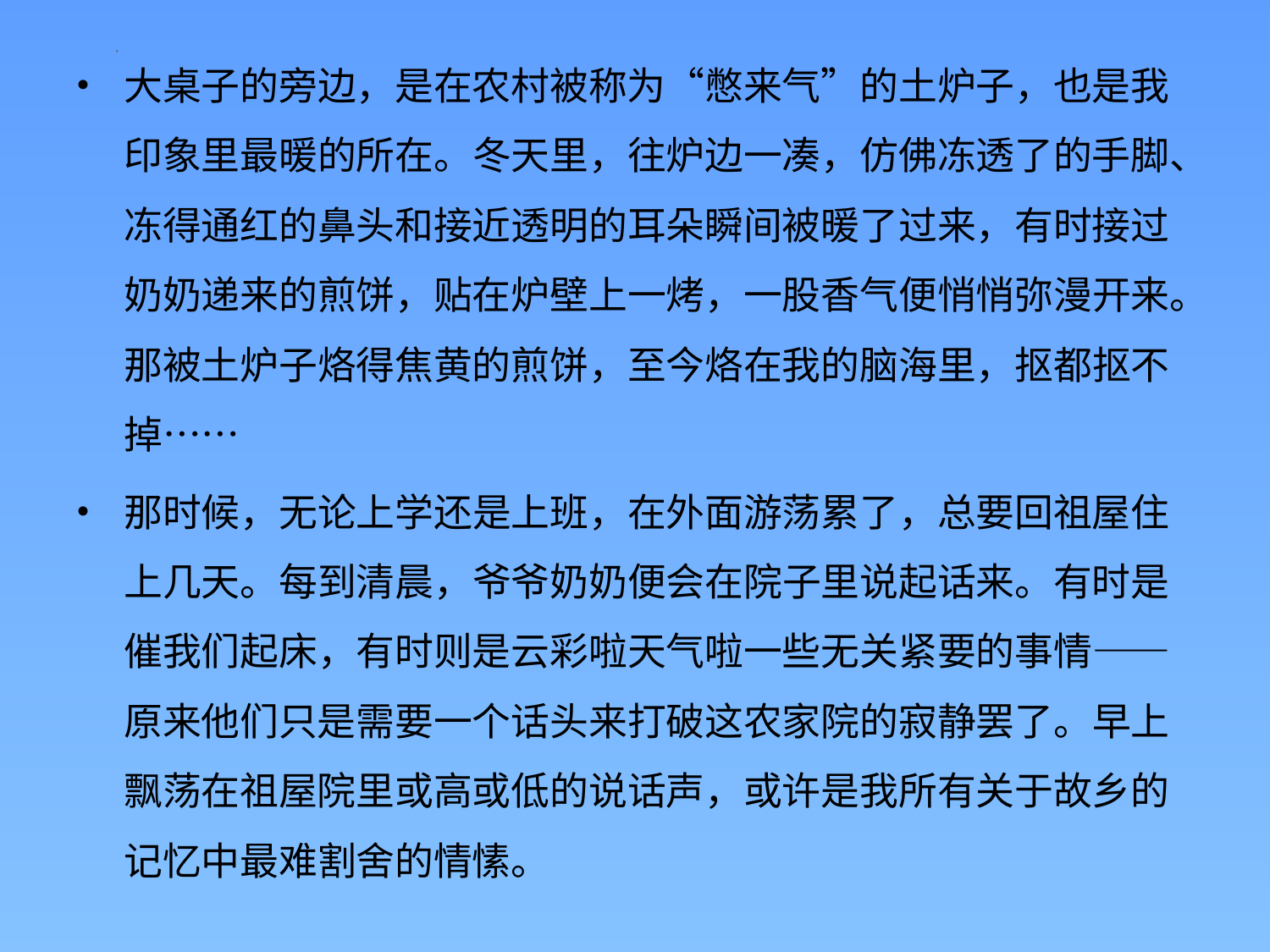

大桌子的旁边，是在农村被称为“憋来气”的土炉子，也是我印象里最暖的所在。冬天里，往炉边一凑，仿佛冻透了的手脚、冻得通红的鼻头和接近透明的耳朵瞬间被暖了过来，有时接过奶奶递来的煎饼，贴在炉壁上一烤，一股香气便悄悄弥漫开来。那被土炉子烙得焦黄的煎饼，至今烙在我的脑海里，抠都抠不掉……
那时候，无论上学还是上班，在外面游荡累了，总要回祖屋住上几天。每到清晨，爷爷奶奶便会在院子里说起话来。有时是催我们起床，有时则是云彩啦天气啦一些无关紧要的事情——原来他们只是需要一个话头来打破这农家院的寂静罢了。早上飘荡在祖屋院里或高或低的说话声，或许是我所有关于故乡的记忆中最难割舍的情愫。